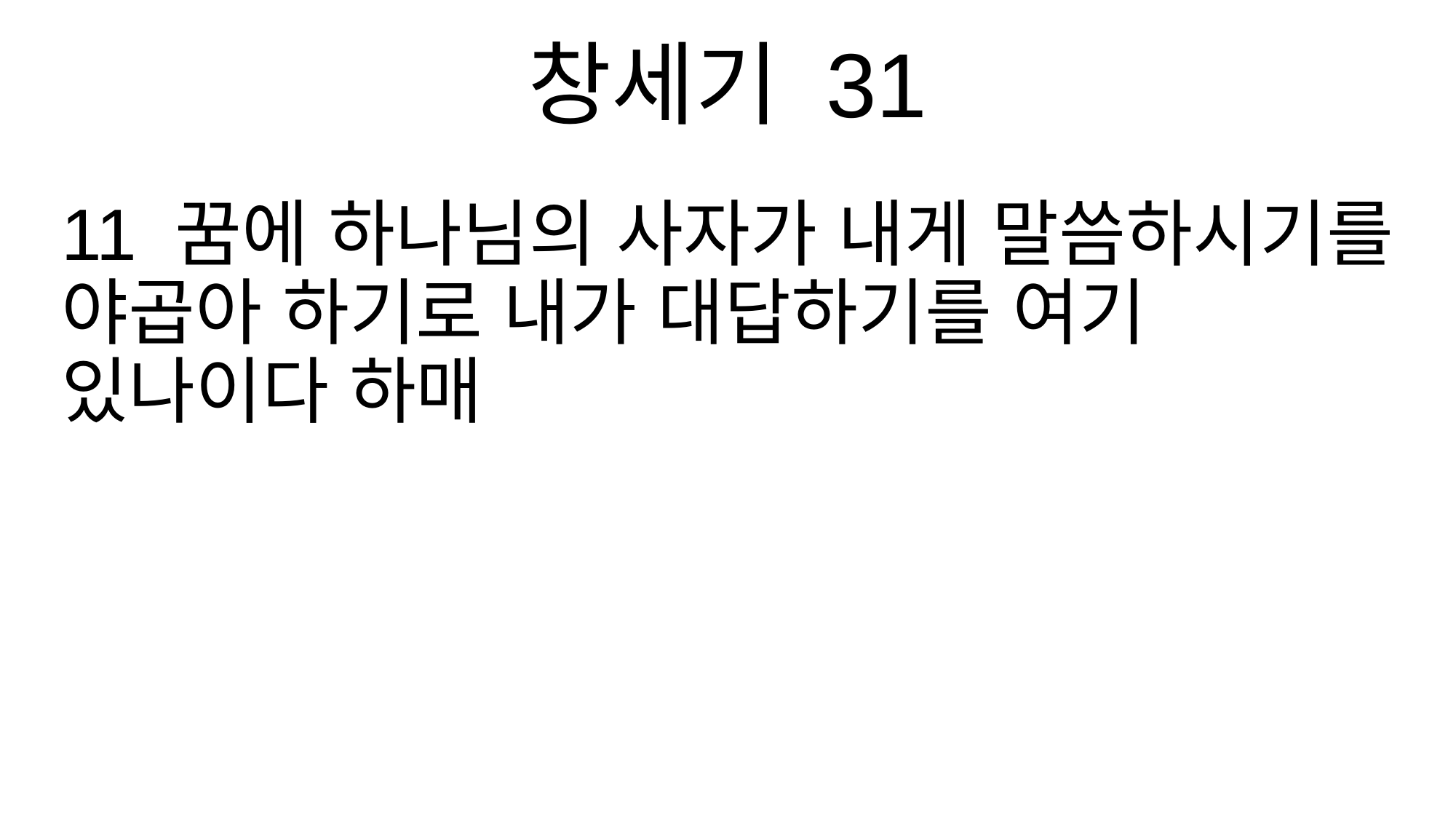

창세기 31
11 꿈에 하나님의 사자가 내게 말씀하시기를 야곱아 하기로 내가 대답하기를 여기 있나이다 하매